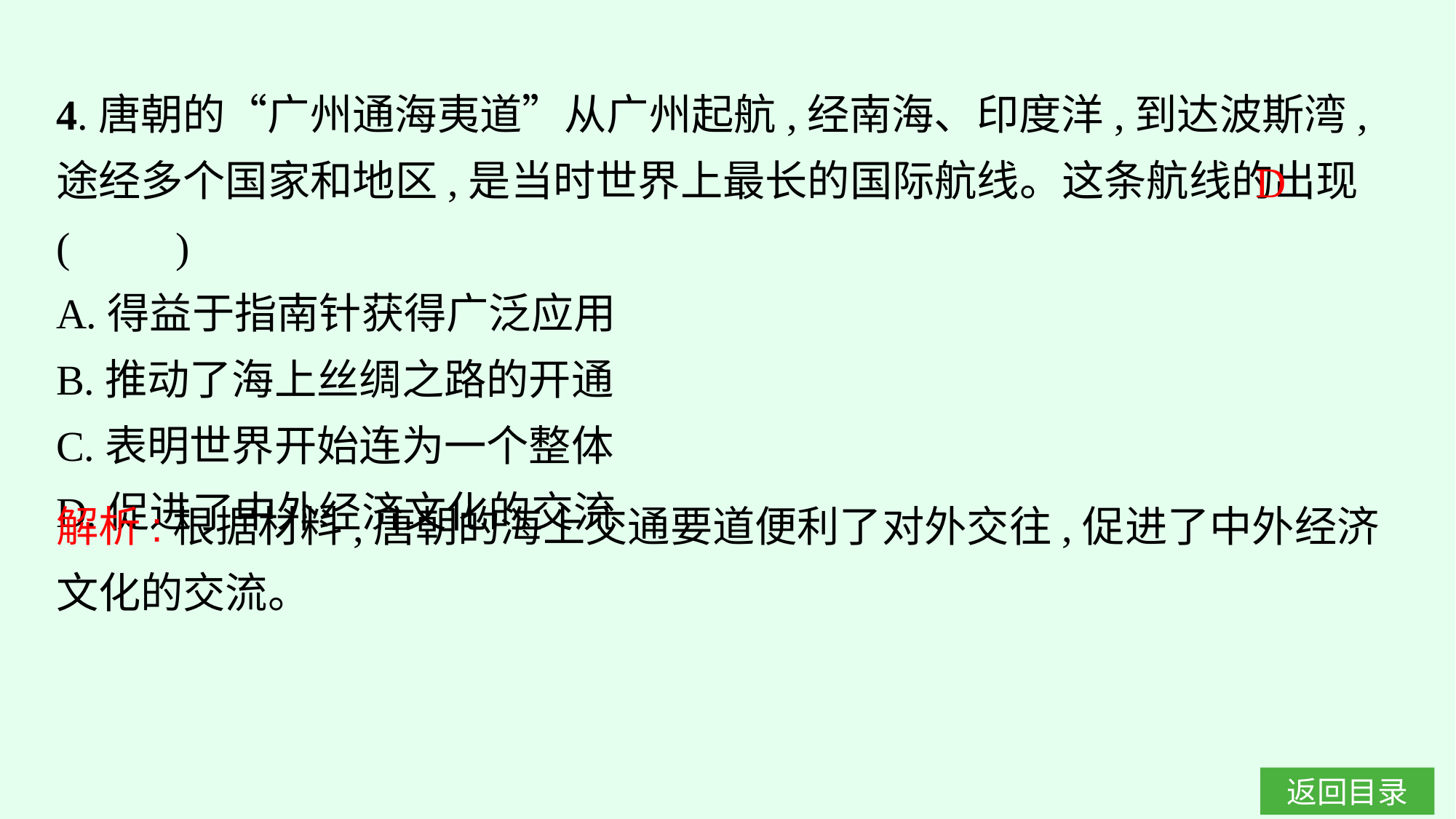

4.唐朝的“广州通海夷道”从广州起航,经南海、印度洋,到达波斯湾,途经多个国家和地区,是当时世界上最长的国际航线。这条航线的出现(　　)
A.得益于指南针获得广泛应用
B.推动了海上丝绸之路的开通
C.表明世界开始连为一个整体
D.促进了中外经济文化的交流
D
解析:根据材料,唐朝的海上交通要道便利了对外交往,促进了中外经济文化的交流。